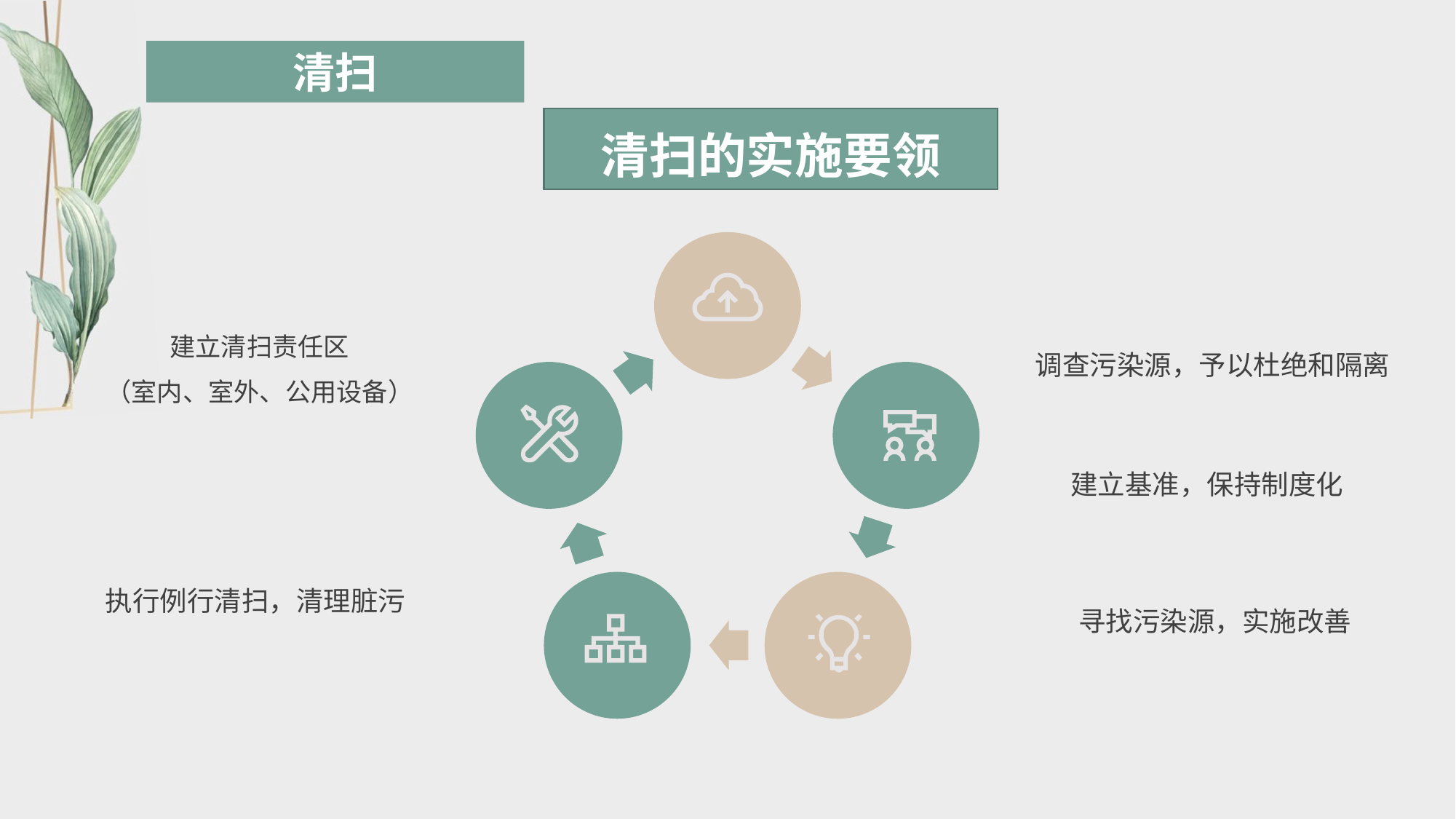

清扫的实施要领

调查污染源，予以杜绝和隔离
建立清扫责任区
（室内、室外、公用设备）

建立基准，保持制度化

执行例行清扫，清理脏污
寻找污染源，实施改善